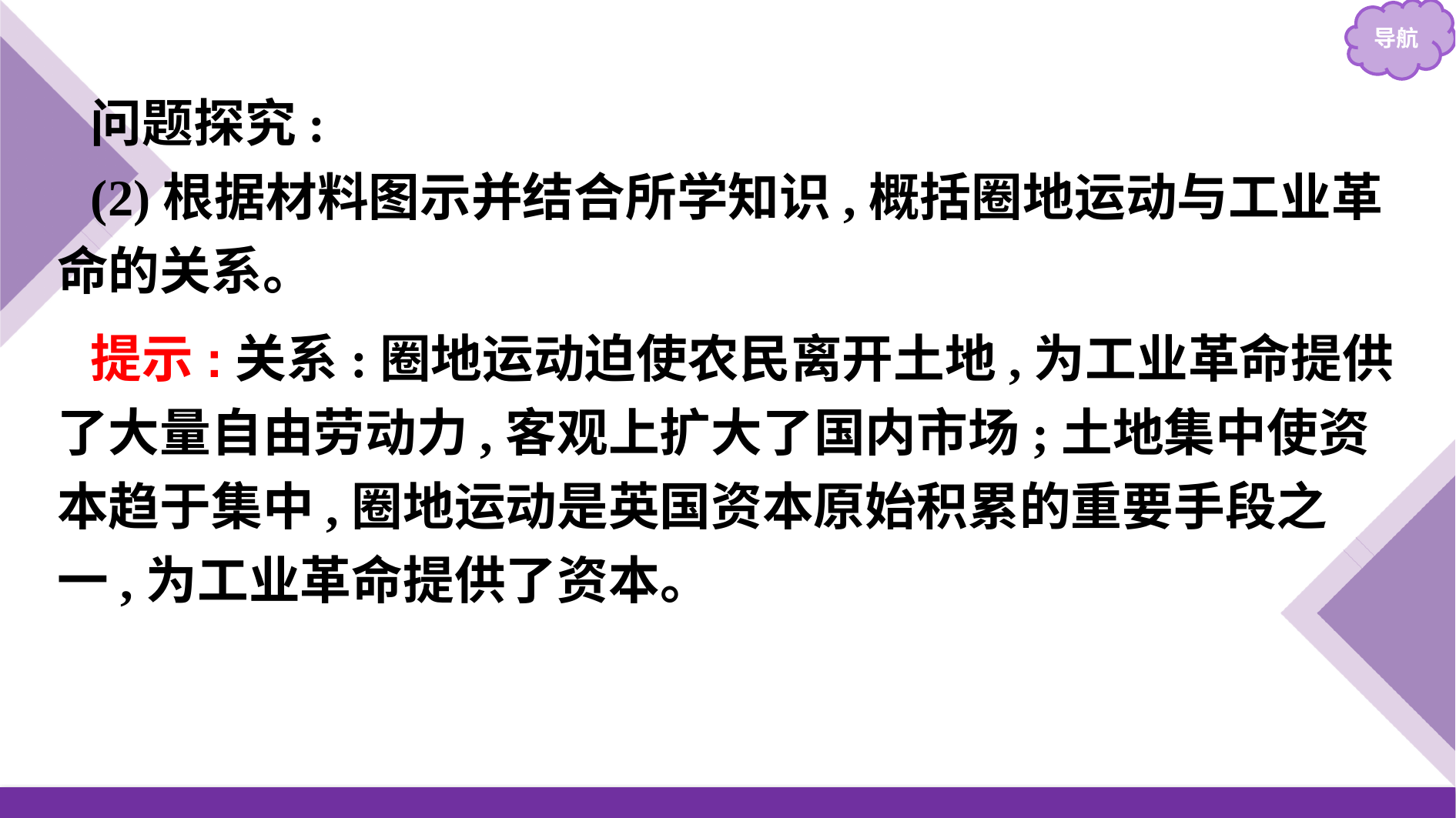

问题探究:
(2)根据材料图示并结合所学知识,概括圈地运动与工业革命的关系。
提示:关系:圈地运动迫使农民离开土地,为工业革命提供了大量自由劳动力,客观上扩大了国内市场;土地集中使资本趋于集中,圈地运动是英国资本原始积累的重要手段之一,为工业革命提供了资本。